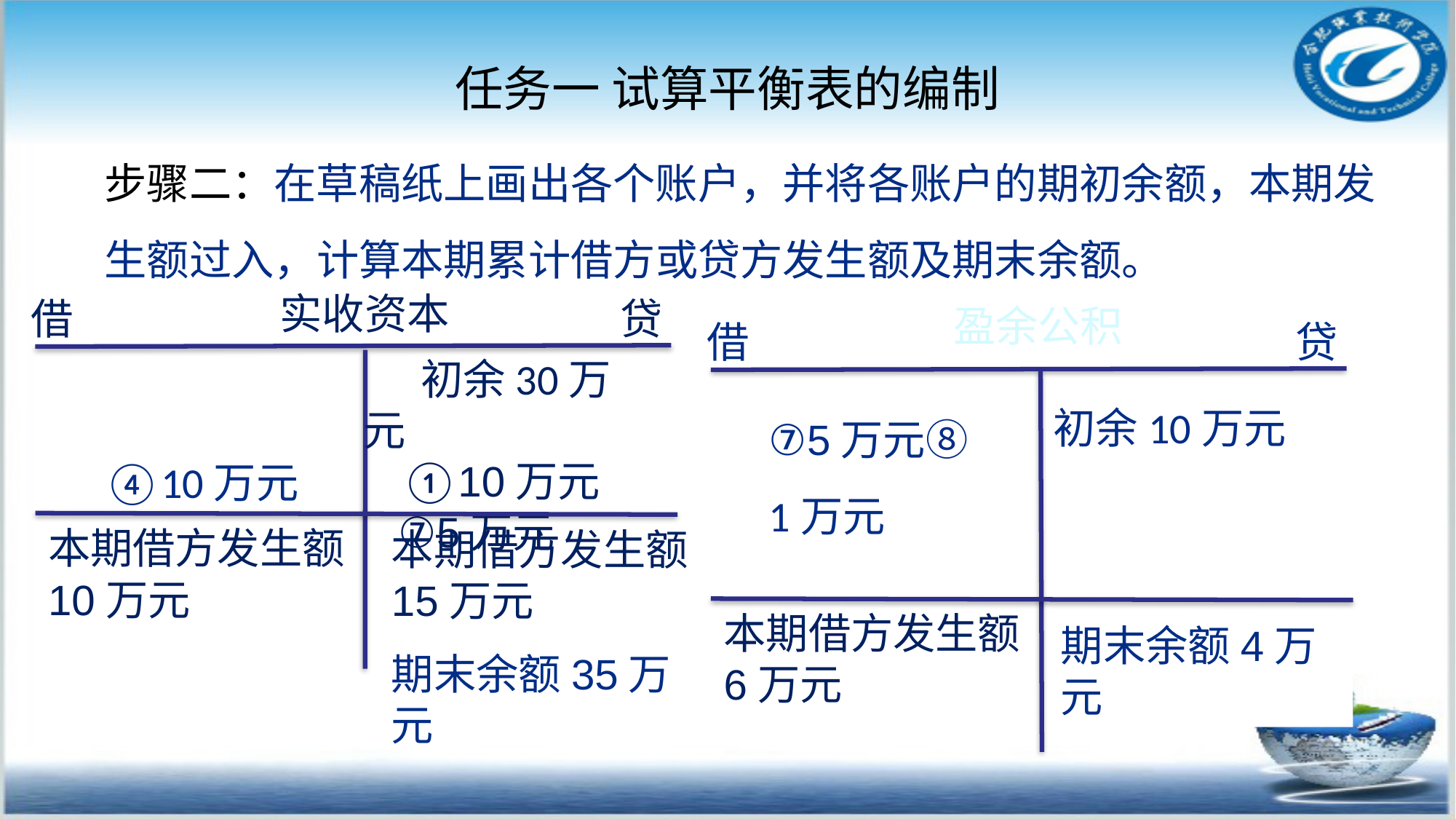

任务一 试算平衡表的编制
步骤二：在草稿纸上画出各个账户，并将各账户的期初余额，本期发生额过入，计算本期累计借方或贷方发生额及期末余额。

④10万元

实收资本
借
贷
盈余公积
借
贷
     初余30万元
    ①10万元
   ⑦5万元

初余10万元

⑦5万元⑧1万元
本期借方发生额10万元
本期借方发生额15万元
本期借方发生额6万元
期末余额4万元
期末余额35万元